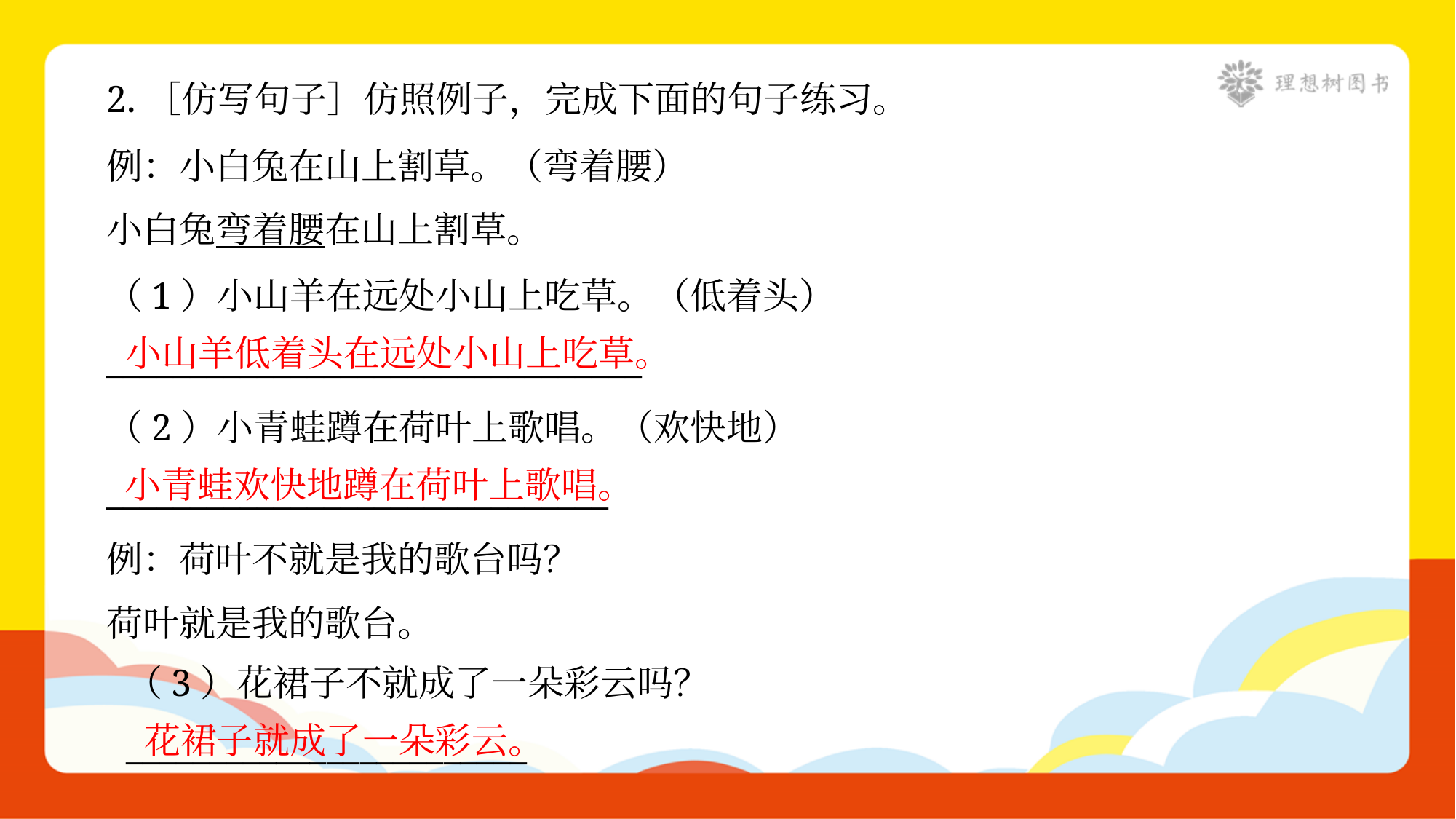

2.［仿写句子］仿照例子，完成下面的句子练习。
例：小白兔在山上割草。（弯着腰）
小白兔弯着腰在山上割草。
（1）小山羊在远处小山上吃草。（低着头）
________________________________
小山羊低着头在远处小山上吃草。
（2）小青蛙蹲在荷叶上歌唱。（欢快地）
______________________________
小青蛙欢快地蹲在荷叶上歌唱。
例：荷叶不就是我的歌台吗？
荷叶就是我的歌台。
（3）花裙子不就成了一朵彩云吗？
________________________
花裙子就成了一朵彩云。